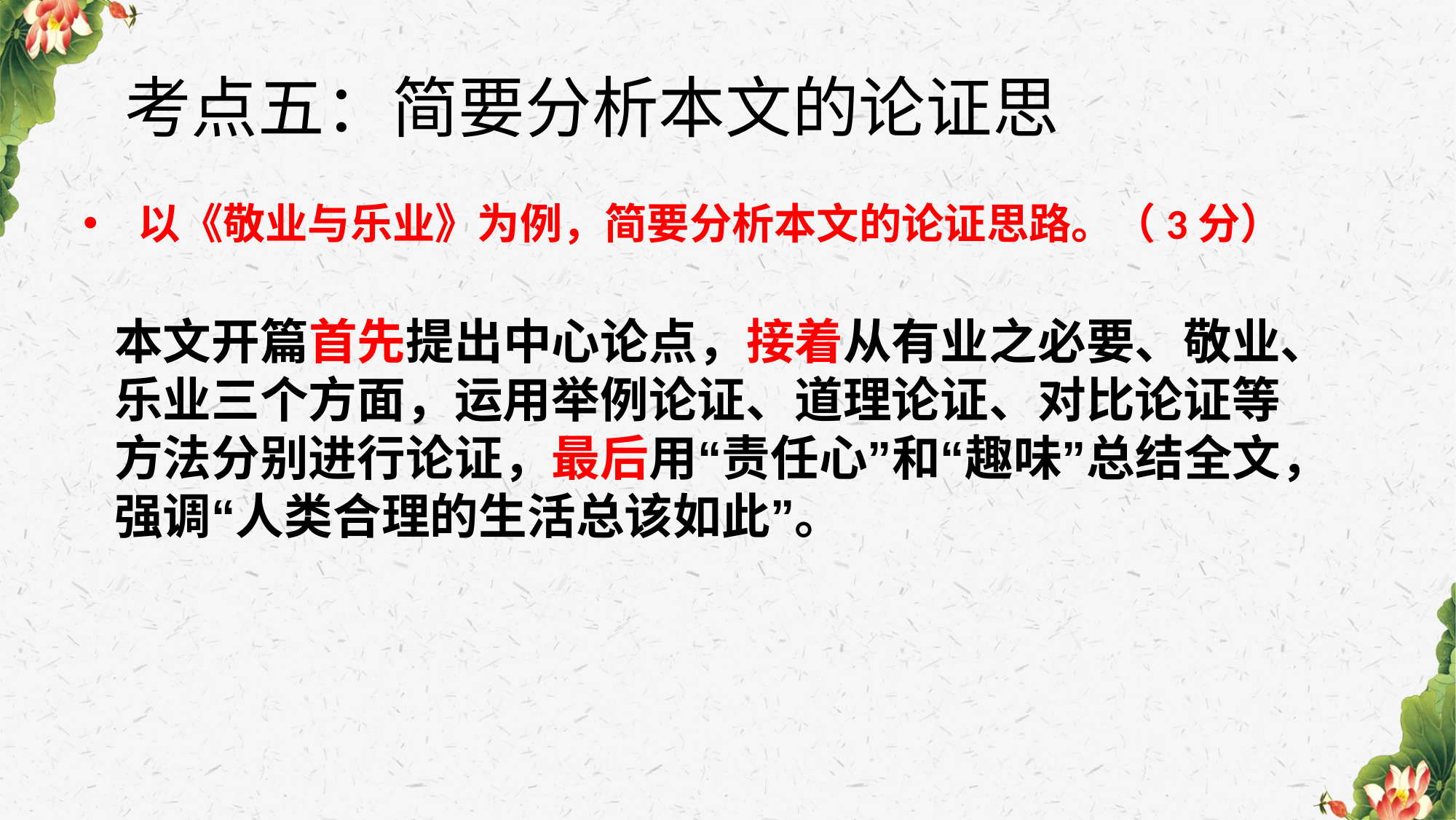

# 考点五：简要分析本文的论证思
以《敬业与乐业》为例，简要分析本文的论证思路。（3分）

本文开篇首先提出中心论点，接着从有业之必要、敬业、乐业三个方面，运用举例论证、道理论证、对比论证等方法分别进行论证，最后用“责任心”和“趣味”总结全文，强调“人类合理的生活总该如此”。